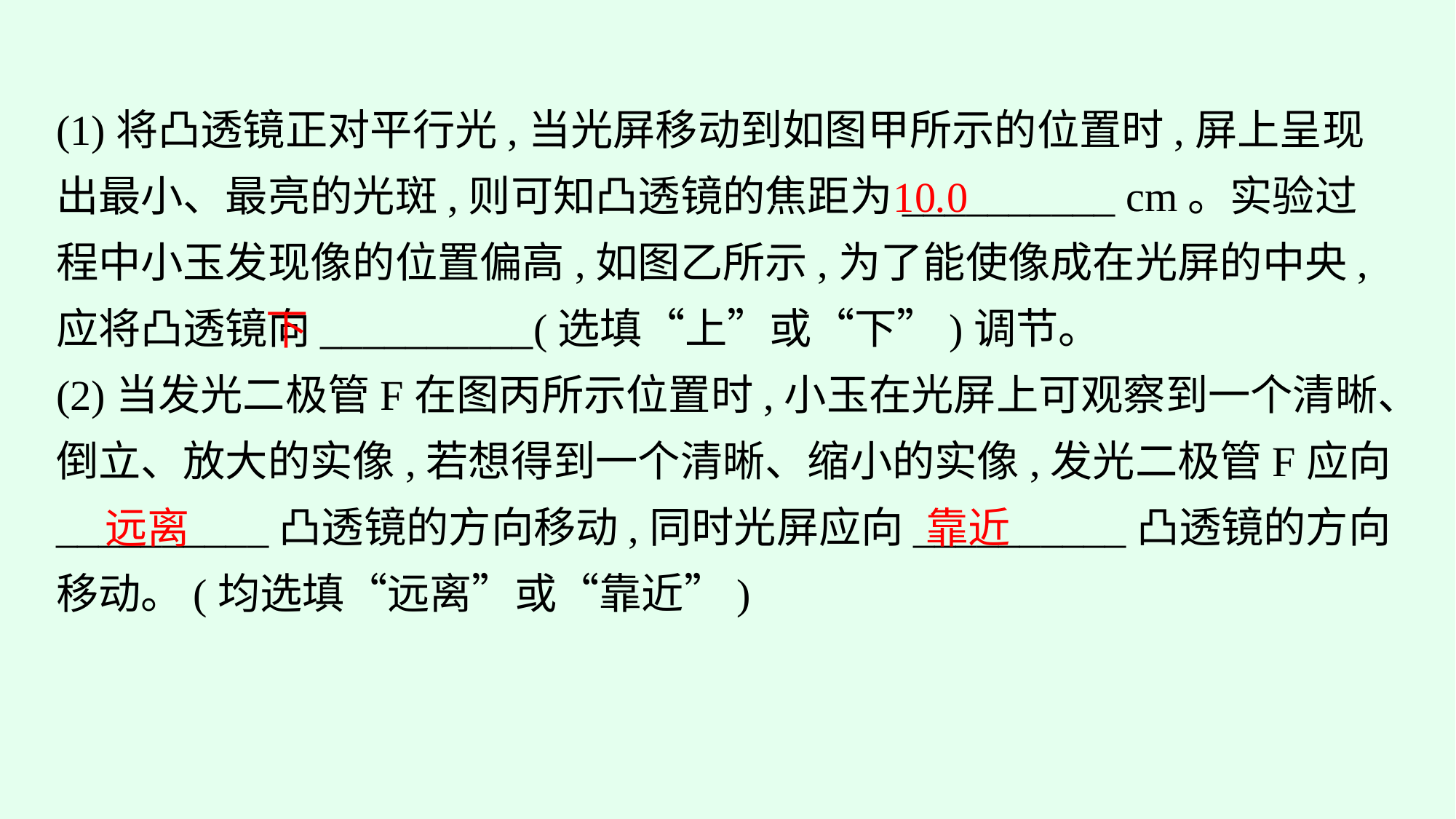

(1)将凸透镜正对平行光,当光屏移动到如图甲所示的位置时,屏上呈现出最小、最亮的光斑,则可知凸透镜的焦距为__________ cm。实验过程中小玉发现像的位置偏高,如图乙所示,为了能使像成在光屏的中央,应将凸透镜向__________(选填“上”或“下”)调节。
(2)当发光二极管F在图丙所示位置时,小玉在光屏上可观察到一个清晰、倒立、放大的实像,若想得到一个清晰、缩小的实像,发光二极管F应向__________凸透镜的方向移动,同时光屏应向__________凸透镜的方向移动。(均选填“远离”或“靠近”)
10.0
下
远离
靠近